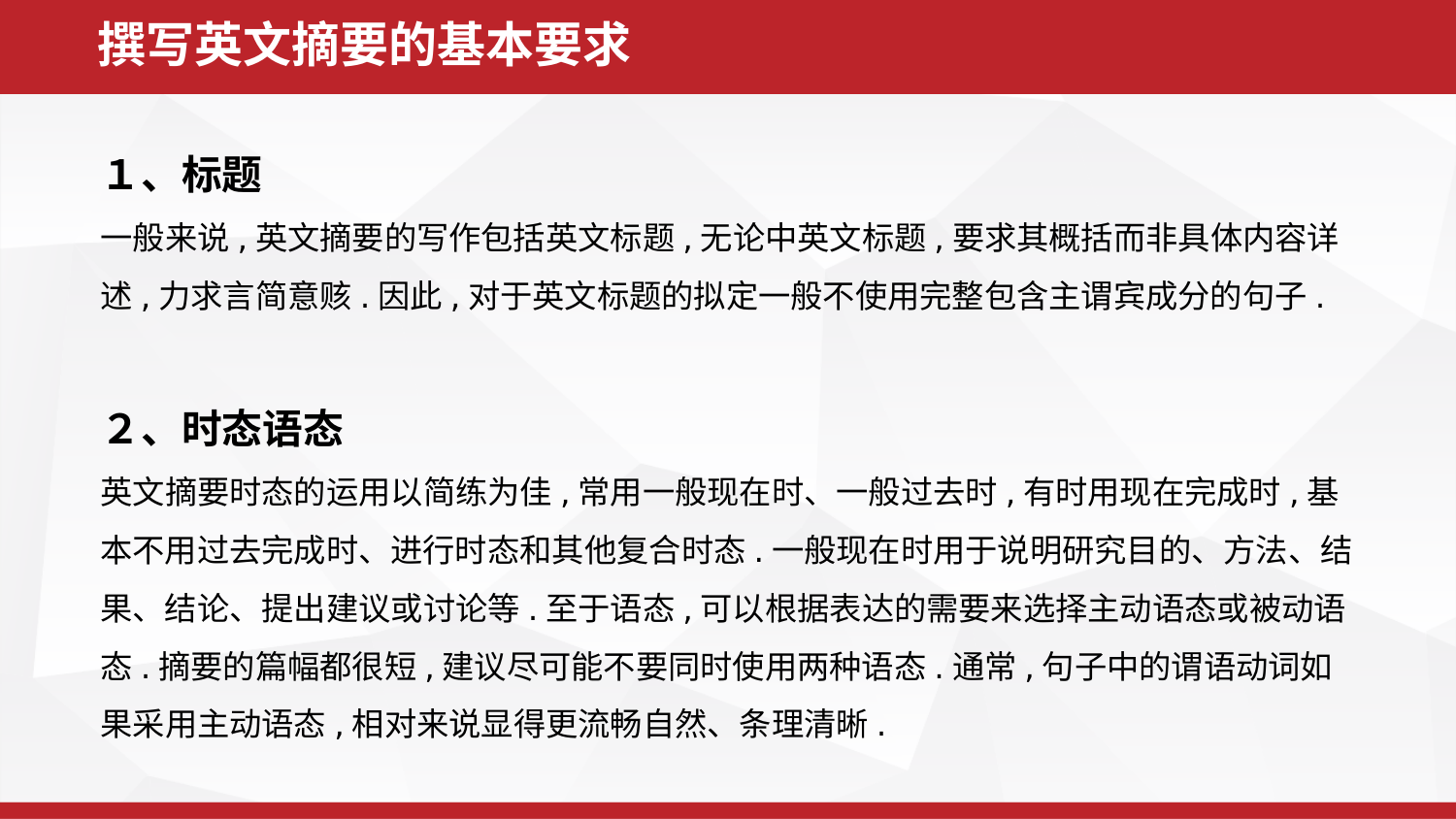

撰写英文摘要的基本要求
１、标题
一般来说,英文摘要的写作包括英文标题,无论中英文标题,要求其概括而非具体内容详述,力求言简意赅.因此,对于英文标题的拟定一般不使用完整包含主谓宾成分的句子.

２、时态语态
英文摘要时态的运用以简练为佳,常用一般现在时、一般过去时,有时用现在完成时,基本不用过去完成时、进行时态和其他复合时态.一般现在时用于说明研究目的、方法、结果、结论、提出建议或讨论等.至于语态,可以根据表达的需要来选择主动语态或被动语态.摘要的篇幅都很短,建议尽可能不要同时使用两种语态.通常,句子中的谓语动词如果采用主动语态,相对来说显得更流畅自然、条理清晰.